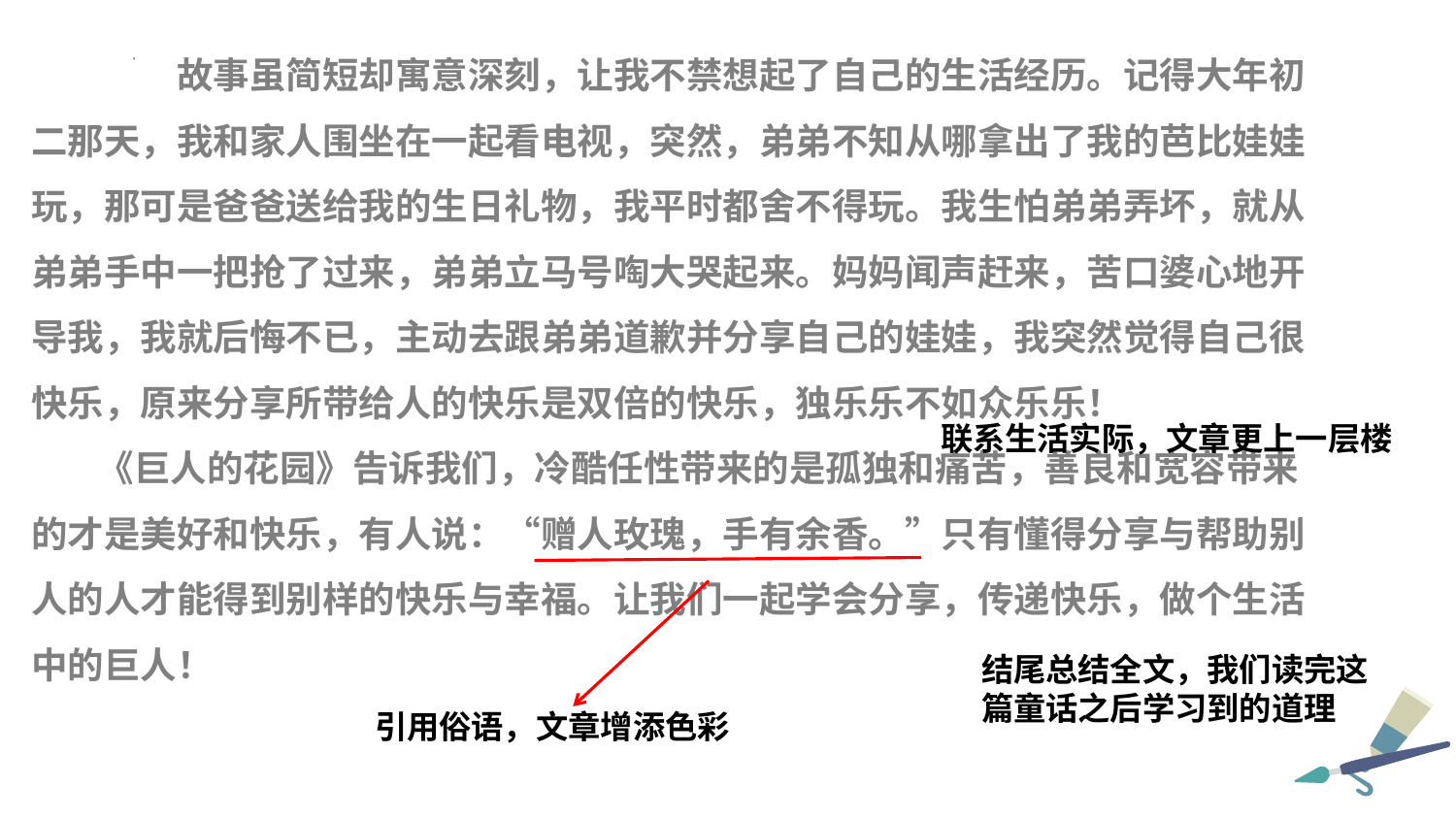

故事虽简短却寓意深刻，让我不禁想起了自己的生活经历。记得大年初二那天，我和家人围坐在一起看电视，突然，弟弟不知从哪拿出了我的芭比娃娃玩，那可是爸爸送给我的生日礼物，我平时都舍不得玩。我生怕弟弟弄坏，就从弟弟手中一把抢了过来，弟弟立马号啕大哭起来。妈妈闻声赶来，苦口婆心地开导我，我就后悔不已，主动去跟弟弟道歉并分享自己的娃娃，我突然觉得自己很快乐，原来分享所带给人的快乐是双倍的快乐，独乐乐不如众乐乐！
       《巨人的花园》告诉我们，冷酷任性带来的是孤独和痛苦，善良和宽容带来的才是美好和快乐，有人说：“赠人玫瑰，手有余香。”只有懂得分享与帮助别人的人才能得到别样的快乐与幸福。让我们一起学会分享，传递快乐，做个生活中的巨人！
联系生活实际，文章更上一层楼
结尾总结全文，我们读完这篇童话之后学习到的道理

引用俗语，文章增添色彩